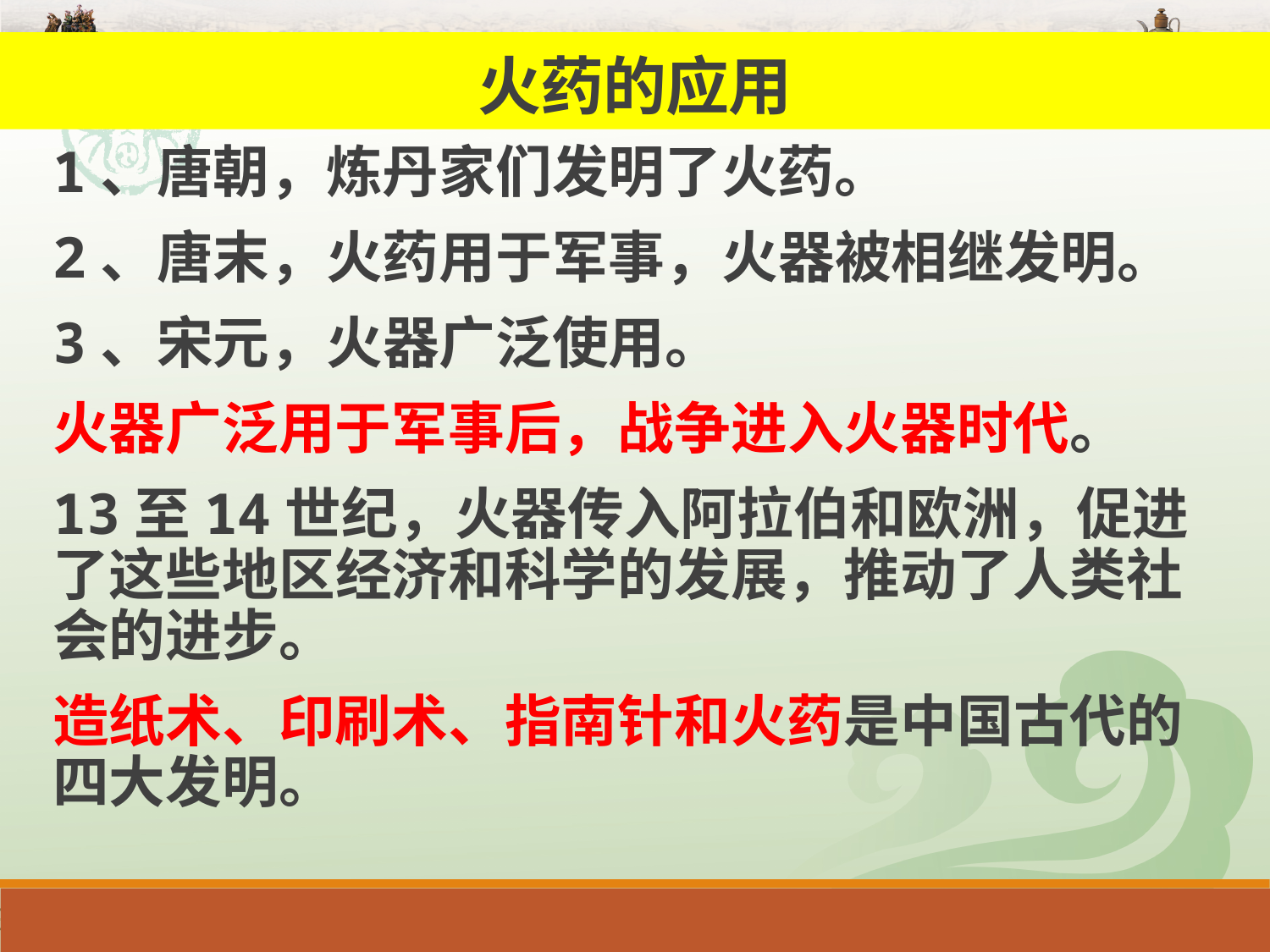

火药的应用
1、唐朝，炼丹家们发明了火药。
2、唐末，火药用于军事，火器被相继发明。
3、宋元，火器广泛使用。
火器广泛用于军事后，战争进入火器时代。
13至14世纪，火器传入阿拉伯和欧洲，促进了这些地区经济和科学的发展，推动了人类社会的进步。
造纸术、印刷术、指南针和火药是中国古代的四大发明。